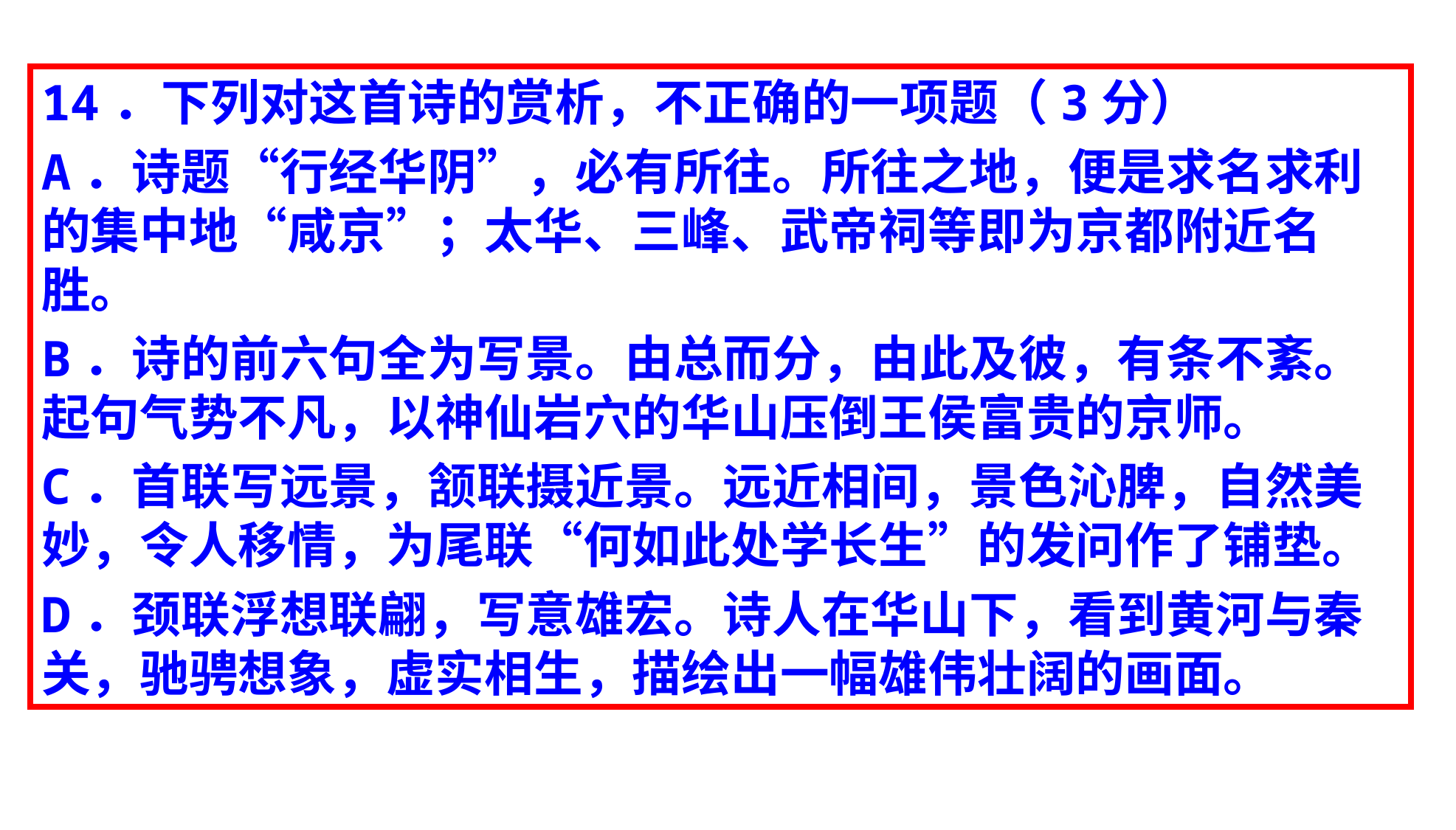

14．下列对这首诗的赏析，不正确的一项题（3分）
A．诗题“行经华阴”，必有所往。所往之地，便是求名求利的集中地“咸京”；太华、三峰、武帝祠等即为京都附近名胜。
B．诗的前六句全为写景。由总而分，由此及彼，有条不紊。起句气势不凡，以神仙岩穴的华山压倒王侯富贵的京师。
C．首联写远景，颔联摄近景。远近相间，景色沁脾，自然美妙，令人移情，为尾联“何如此处学长生”的发问作了铺垫。
D．颈联浮想联翩，写意雄宏。诗人在华山下，看到黄河与秦关，驰骋想象，虚实相生，描绘出一幅雄伟壮阔的画面。